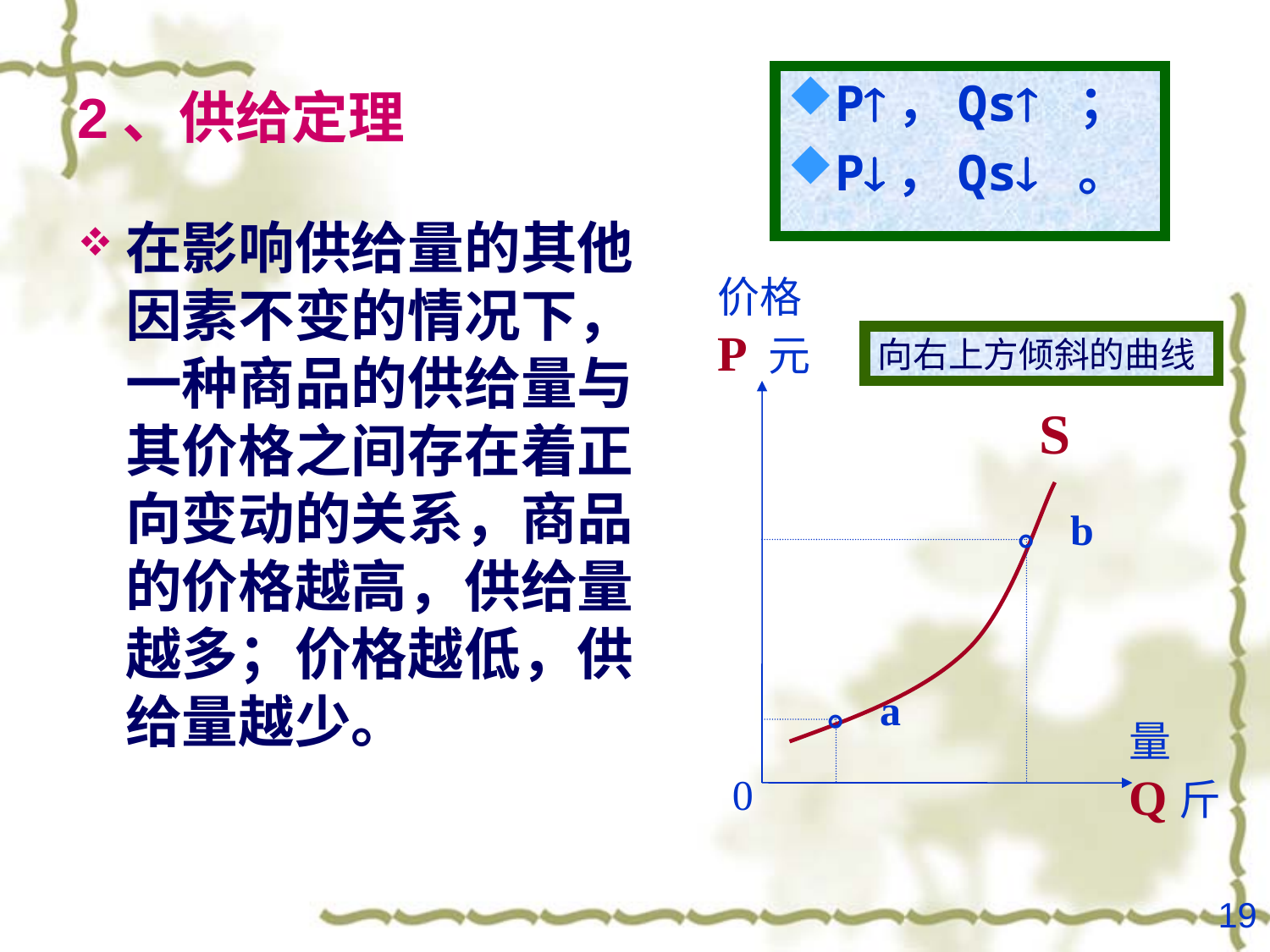

P↑，Qs↑ ；
P↓，Qs↓ 。
# 2、供给定理
在影响供给量的其他因素不变的情况下，一种商品的供给量与其价格之间存在着正向变动的关系，商品的价格越高，供给量越多；价格越低，供给量越少。
价格
P 元
向右上方倾斜的曲线

S

。b

。a
量
Q斤

0

19